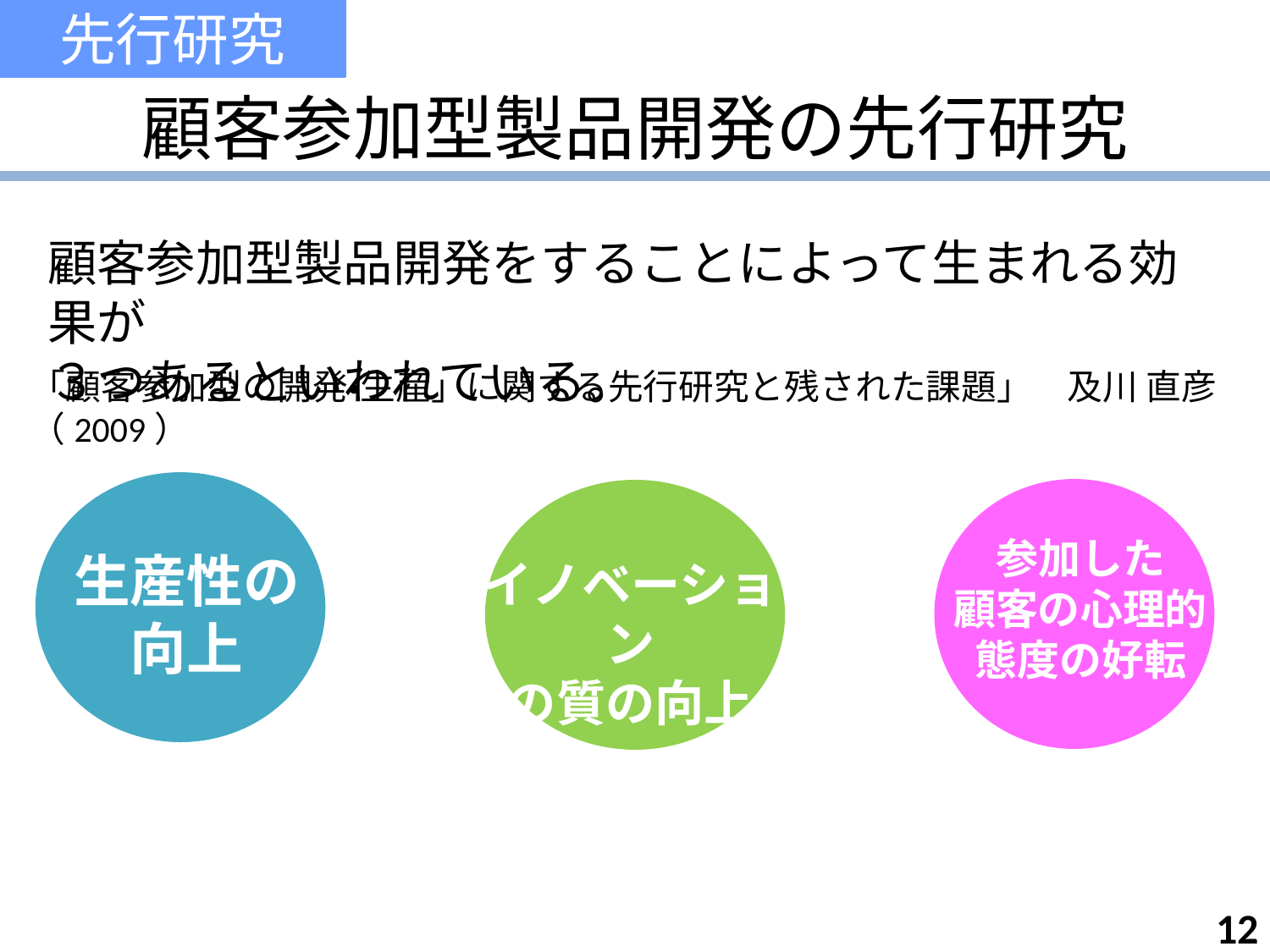

先行研究
顧客参加型製品開発の先行研究

顧客参加型製品開発をすることによって生まれる効果が
３つあるといわれている。
「顧客参加型の開発・生産」に関する先行研究と残された課題」　及川 直彦（2009）

生産性の
向上

参加した
顧客の心理的
態度の好転

イノベーション
の質の向上
12